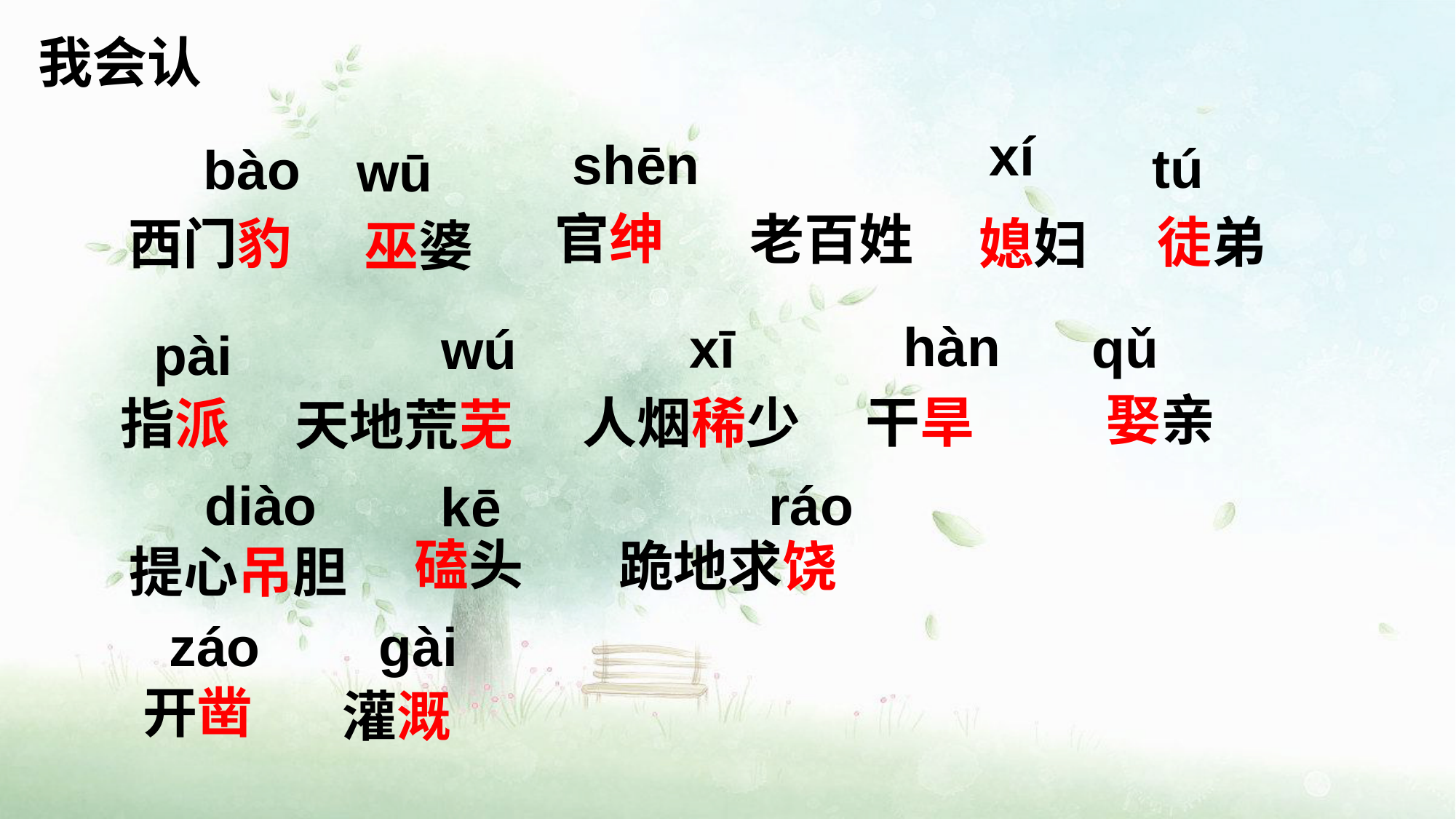

我会认
xí
 shēn
tú
bào
wū
官绅
老百姓
徒弟
西门豹
媳妇
巫婆
 hàn
xī
qǔ
wú
pài
娶亲
干旱
人烟稀少
指派
天地荒芜
diào
 ráo
kē
磕头
跪地求饶
提心吊胆
záo
gài
 开凿
灌溉